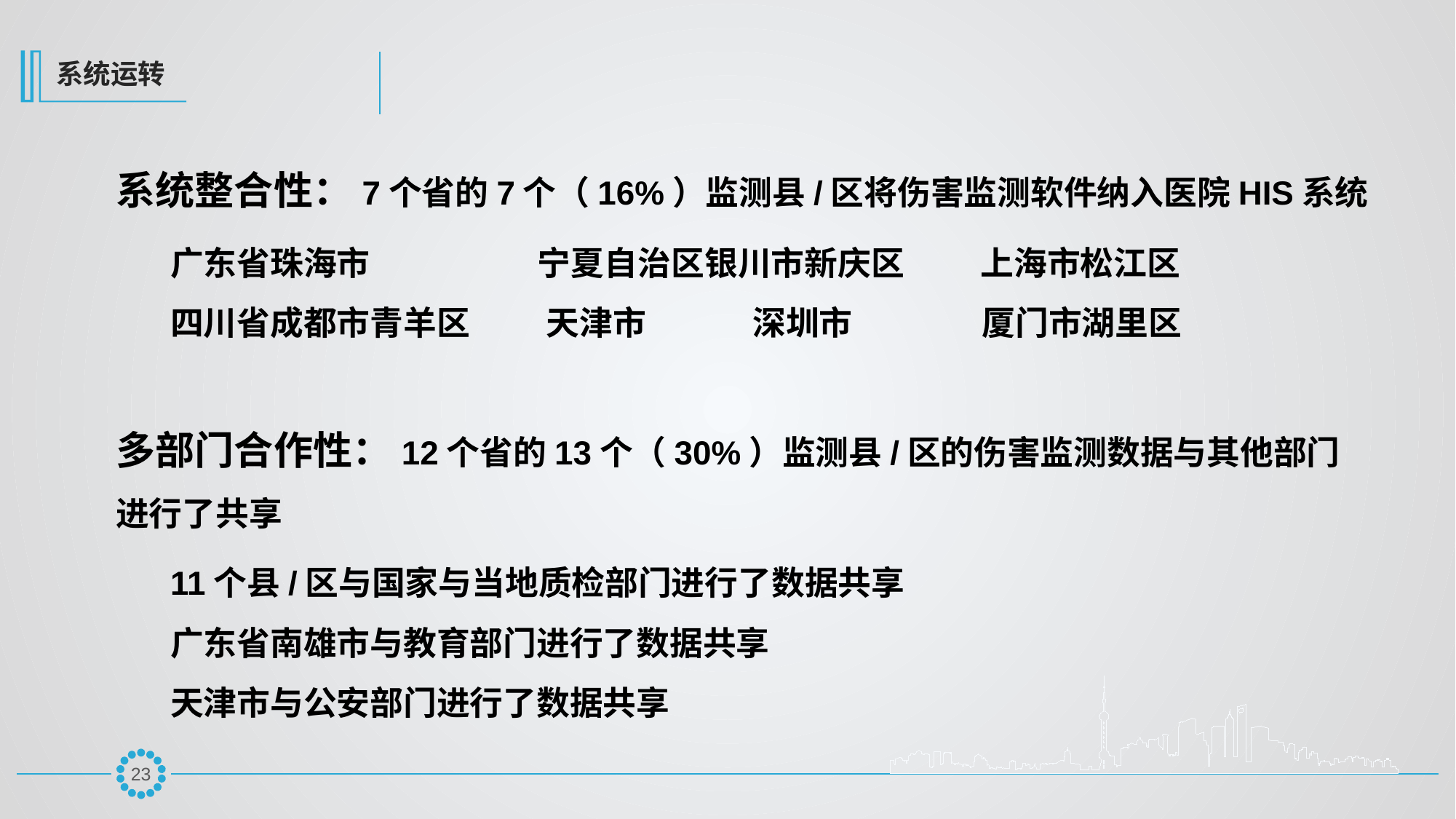

系统运转
系统整合性：7个省的7个（16%）监测县/区将伤害监测软件纳入医院HIS系统
广东省珠海市                      宁夏自治区银川市新庆区          上海市松江区
四川省成都市青羊区          天津市              深圳市                 厦门市湖里区

多部门合作性：12个省的13个（30%）监测县/区的伤害监测数据与其他部门进行了共享
11个县/区与国家与当地质检部门进行了数据共享
广东省南雄市与教育部门进行了数据共享
天津市与公安部门进行了数据共享
23